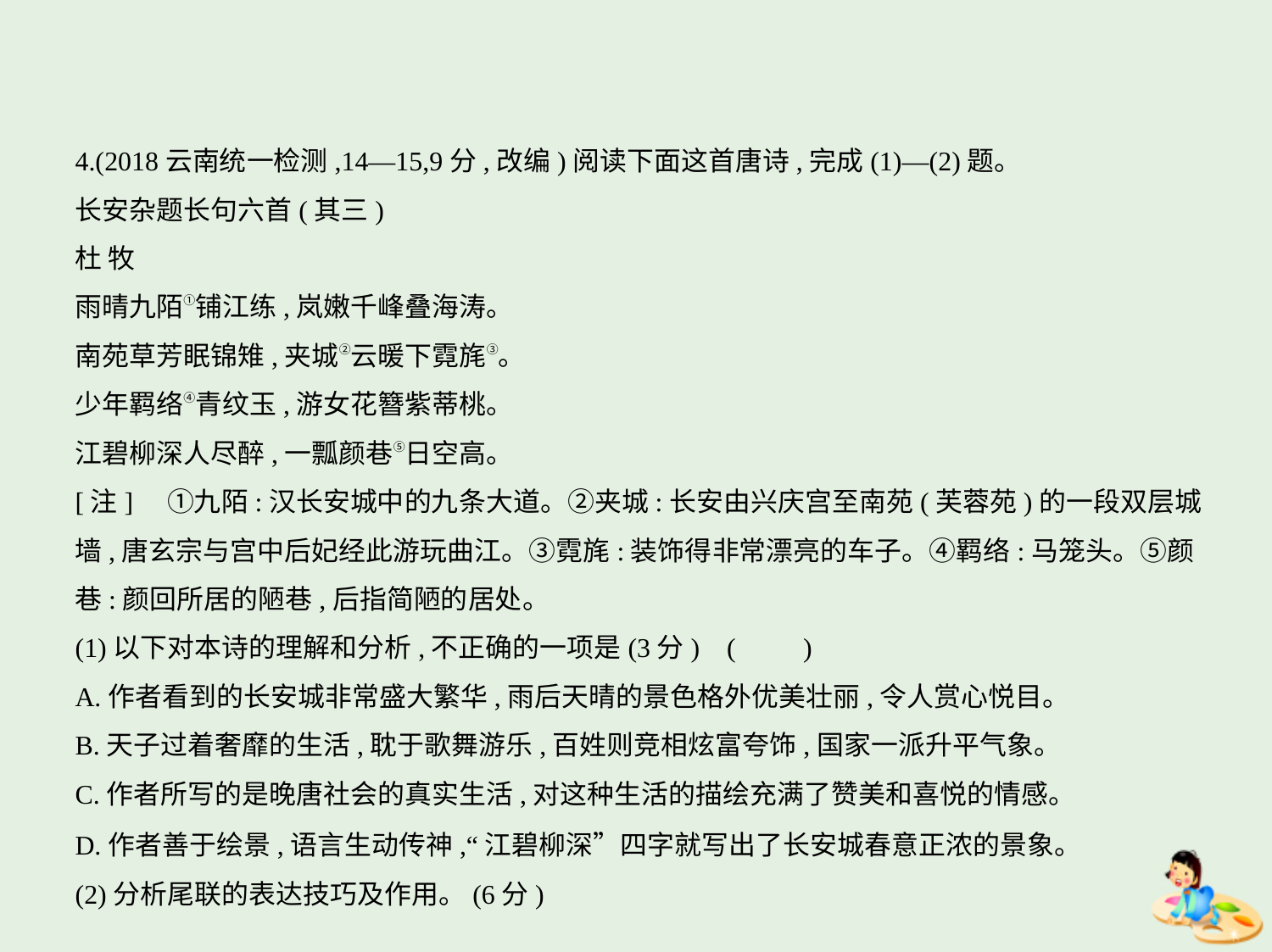

4.(2018云南统一检测,14—15,9分,改编)阅读下面这首唐诗,完成(1)—(2)题。
长安杂题长句六首(其三)
杜 牧
雨晴九陌①铺江练,岚嫩千峰叠海涛。
南苑草芳眠锦雉,夹城②云暖下霓旄③。
少年羁络④青纹玉,游女花簪紫蒂桃。
江碧柳深人尽醉,一瓢颜巷⑤日空高。
[注]　①九陌:汉长安城中的九条大道。②夹城:长安由兴庆宫至南苑(芙蓉苑)的一段双层城
墙,唐玄宗与宫中后妃经此游玩曲江。③霓旄:装饰得非常漂亮的车子。④羁络:马笼头。⑤颜
巷:颜回所居的陋巷,后指简陋的居处。
(1)以下对本诗的理解和分析,不正确的一项是(3分) (　　)
A.作者看到的长安城非常盛大繁华,雨后天晴的景色格外优美壮丽,令人赏心悦目。
B.天子过着奢靡的生活,耽于歌舞游乐,百姓则竞相炫富夸饰,国家一派升平气象。
C.作者所写的是晚唐社会的真实生活,对这种生活的描绘充满了赞美和喜悦的情感。
D.作者善于绘景,语言生动传神,“江碧柳深”四字就写出了长安城春意正浓的景象。
(2)分析尾联的表达技巧及作用。(6分)